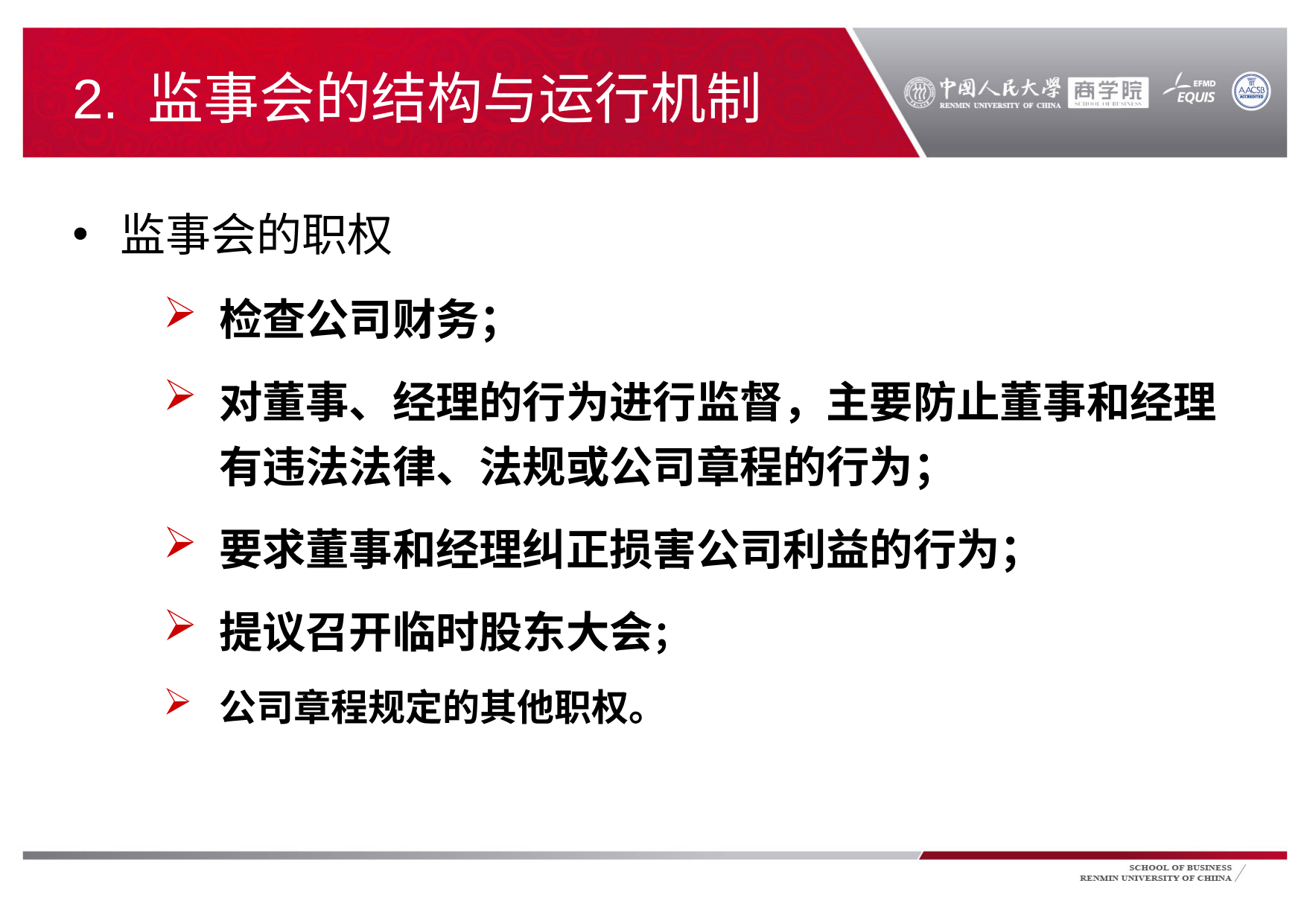

# 2. 监事会的结构与运行机制
监事会的职权
检查公司财务；
对董事、经理的行为进行监督，主要防止董事和经理有违法法律、法规或公司章程的行为；
要求董事和经理纠正损害公司利益的行为；
提议召开临时股东大会；
公司章程规定的其他职权。